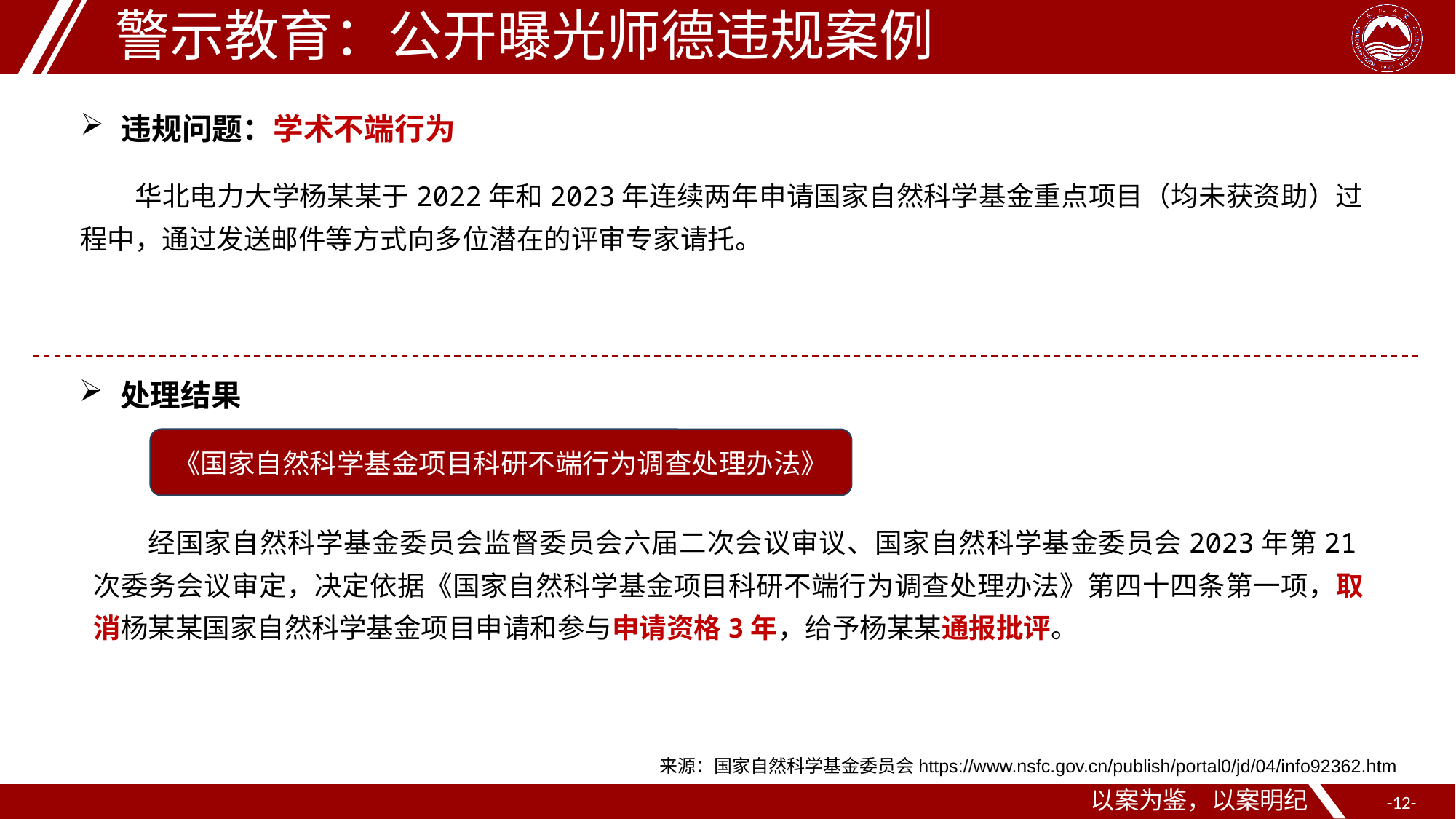

警示教育：公开曝光师德违规案例
违规问题：学术不端行为
华北电力大学杨某某于2022年和2023年连续两年申请国家自然科学基金重点项目（均未获资助）过程中，通过发送邮件等方式向多位潜在的评审专家请托。

处理结果
《国家自然科学基金项目科研不端行为调查处理办法》
经国家自然科学基金委员会监督委员会六届二次会议审议、国家自然科学基金委员会2023年第21次委务会议审定，决定依据《国家自然科学基金项目科研不端行为调查处理办法》第四十四条第一项，取消杨某某国家自然科学基金项目申请和参与申请资格3年，给予杨某某通报批评。
来源：国家自然科学基金委员会https://www.nsfc.gov.cn/publish/portal0/jd/04/info92362.htm
以案为鉴，以案明纪
-12-